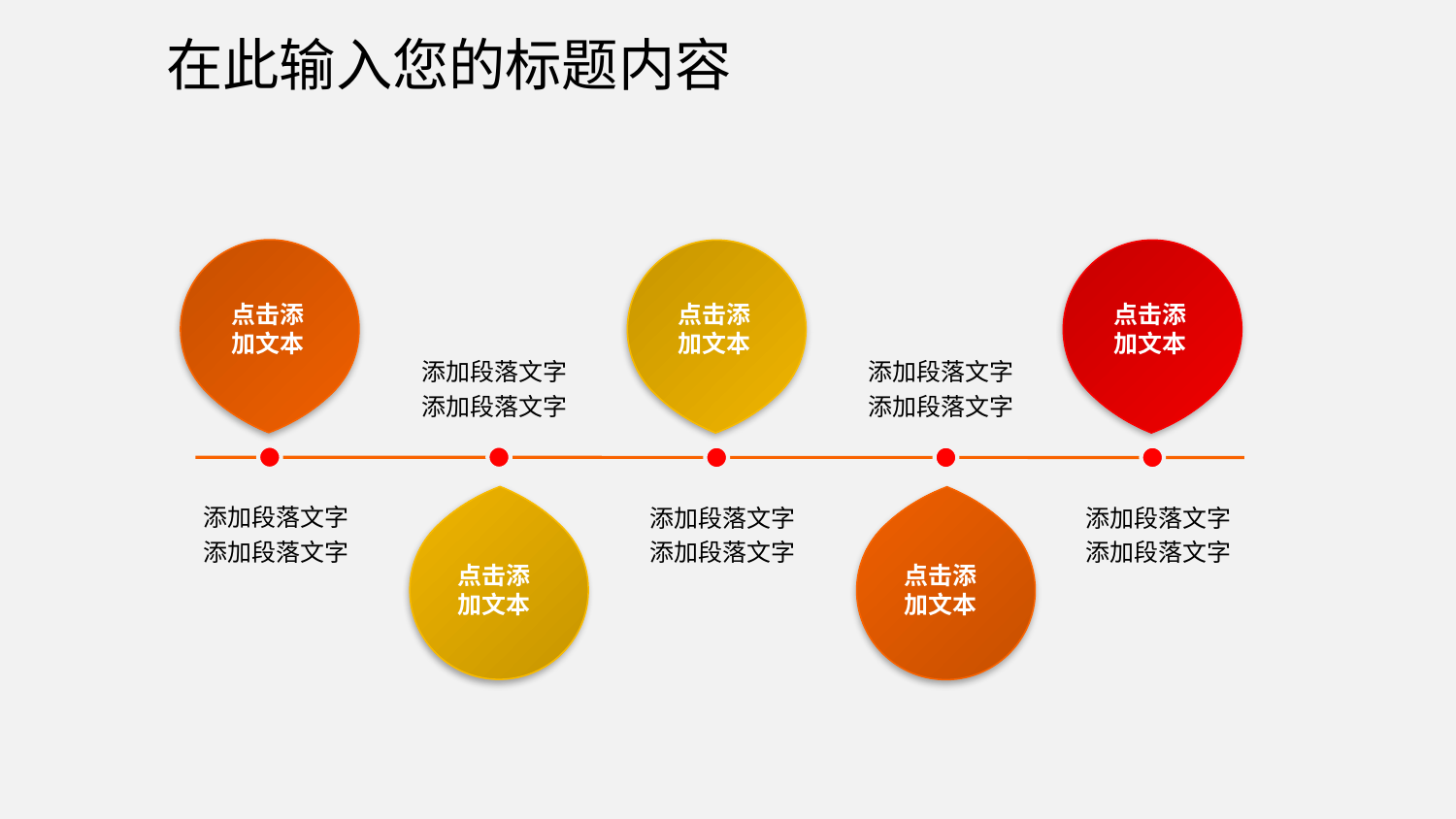

在此输入您的标题内容

点击添加文本
点击添加文本
点击添加文本
添加段落文字
添加段落文字
添加段落文字
添加段落文字

添加段落文字
添加段落文字
添加段落文字
添加段落文字
添加段落文字
添加段落文字

点击添加文本
点击添加文本